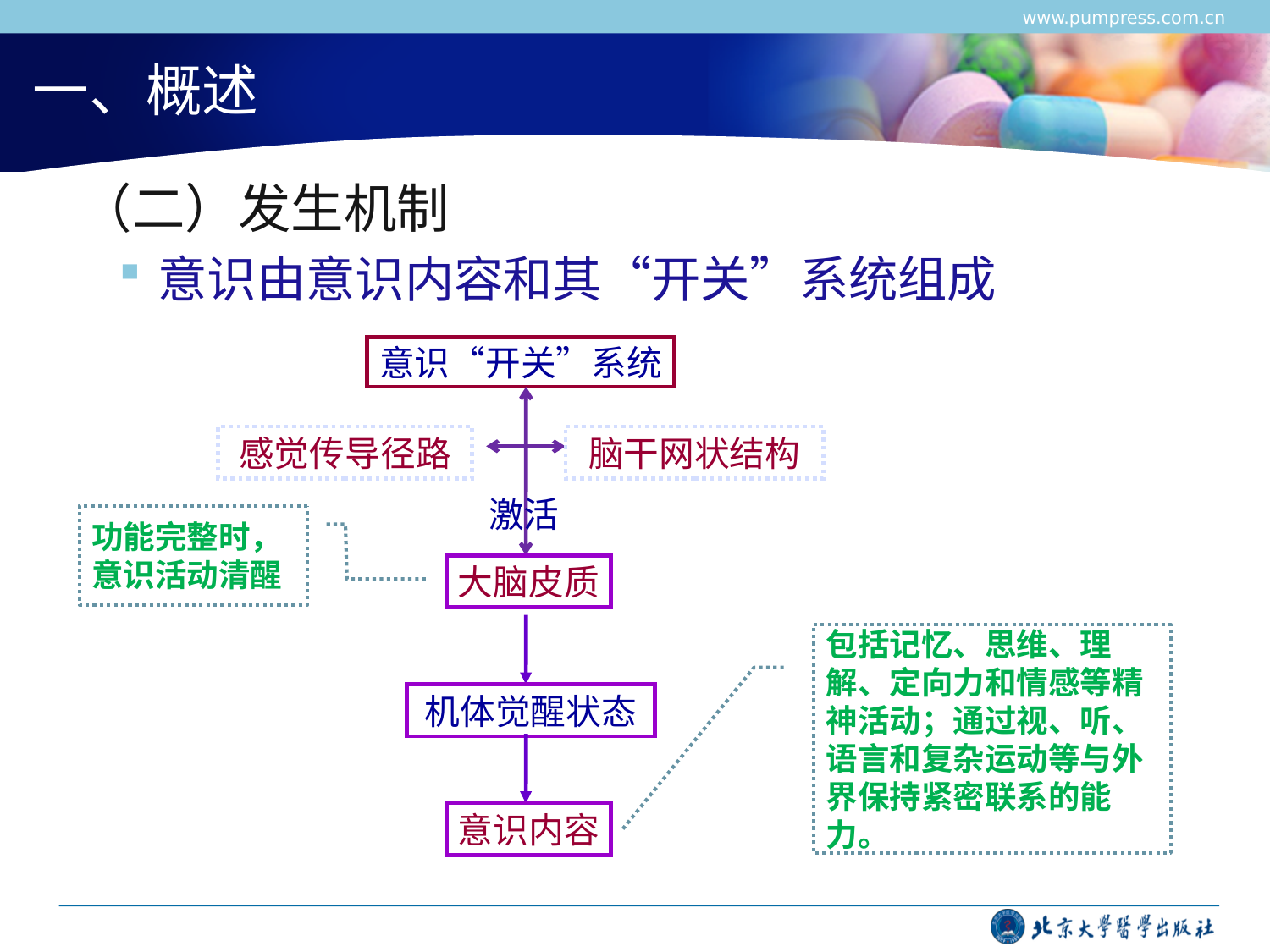

www.pumpress.com.cn
# 一、概述
 （二）发生机制
意识由意识内容和其“开关”系统组成
意识“开关”系统
感觉传导径路
脑干网状结构
激活
功能完整时，
意识活动清醒
大脑皮质
包括记忆、思维、理解、定向力和情感等精神活动；通过视、听、语言和复杂运动等与外界保持紧密联系的能力。
机体觉醒状态
意识内容